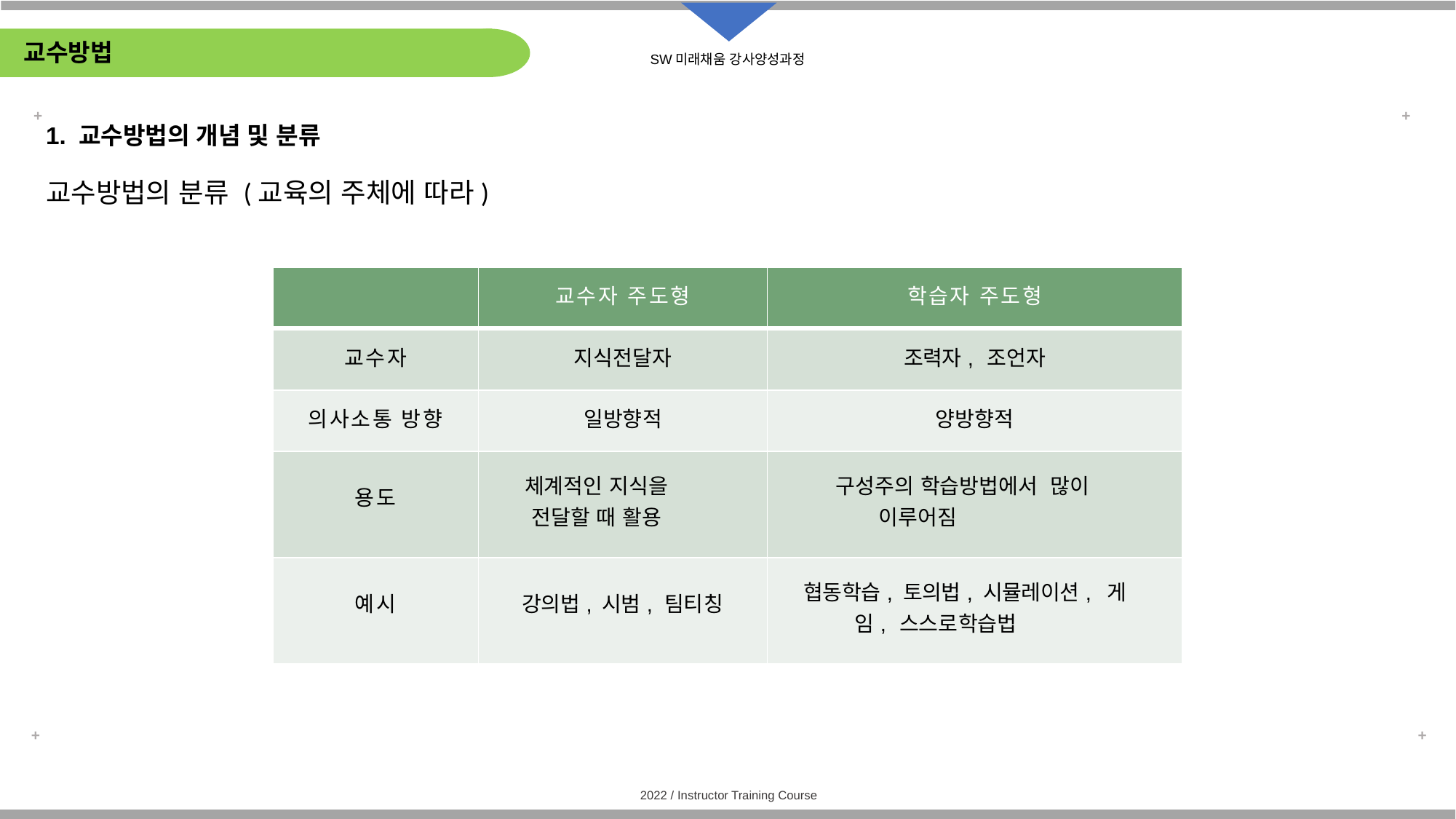

# 교수방법
1. 교수방법의 개념 및 분류
교수방법의 분류 (교육의 주체에 따라)
|  | 교수자 주도형 | 학습자 주도형 |
| --- | --- | --- |
| 교수자 | 지식전달자 | 조력자, 조언자 |
| 의사소통 방향 | 일방향적 | 양방향적 |
| 용도 | 체계적인 지식을 전달할 때 활용 | 구성주의 학습방법에서 많이 이루어짐 |
| 예시 | 강의법, 시범, 팀티칭 | 협동학습, 토의법, 시뮬레이션, 게임, 스스로학습법 |